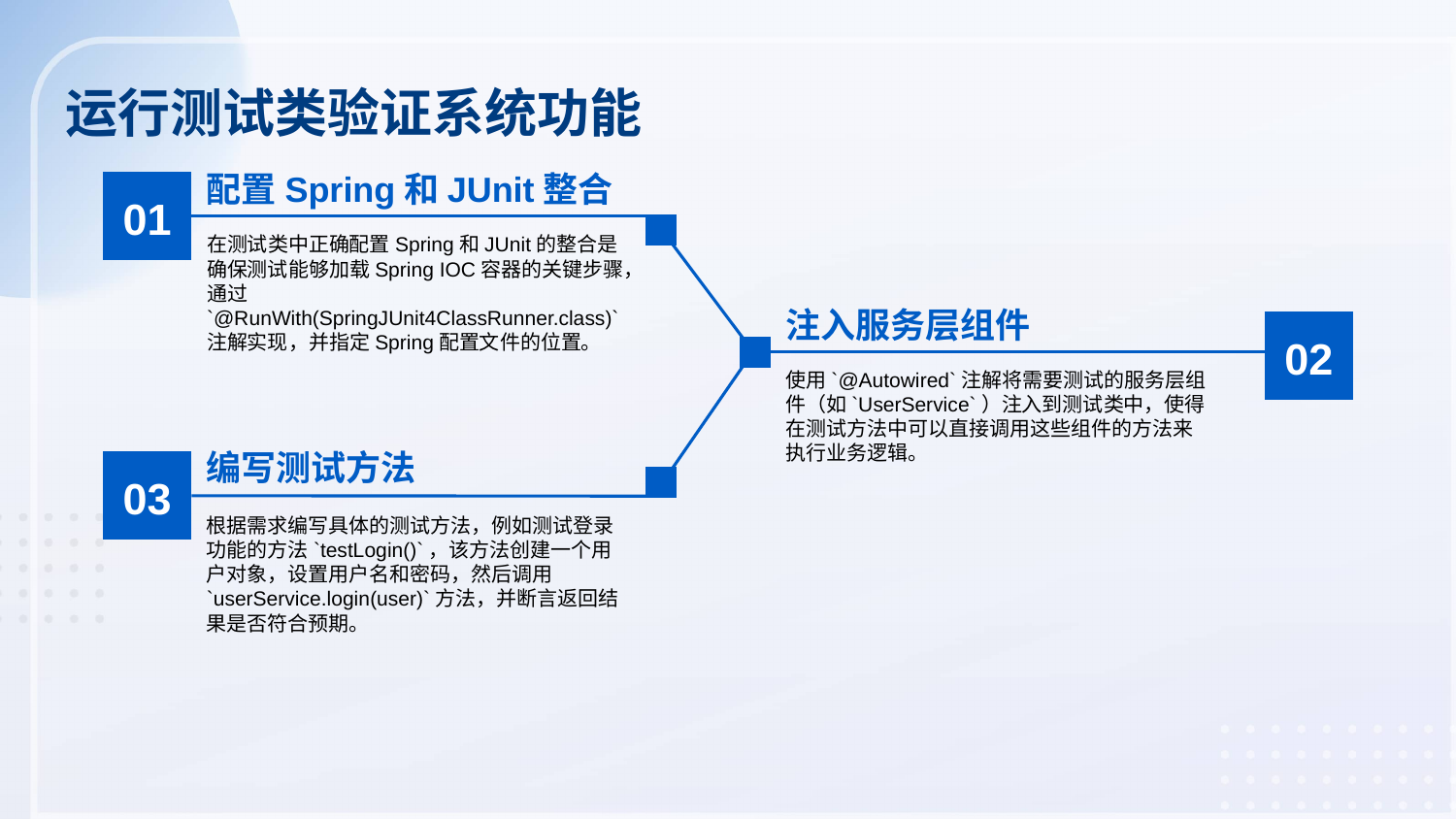

运行测试类验证系统功能
配置Spring和JUnit整合

01

在测试类中正确配置Spring和JUnit的整合是确保测试能够加载Spring IOC容器的关键步骤，通过`@RunWith(SpringJUnit4ClassRunner.class)`注解实现，并指定Spring配置文件的位置。

注入服务层组件

02

使用`@Autowired`注解将需要测试的服务层组件（如`UserService`）注入到测试类中，使得在测试方法中可以直接调用这些组件的方法来执行业务逻辑。

编写测试方法

03

根据需求编写具体的测试方法，例如测试登录功能的方法`testLogin()`，该方法创建一个用户对象，设置用户名和密码，然后调用`userService.login(user)`方法，并断言返回结果是否符合预期。